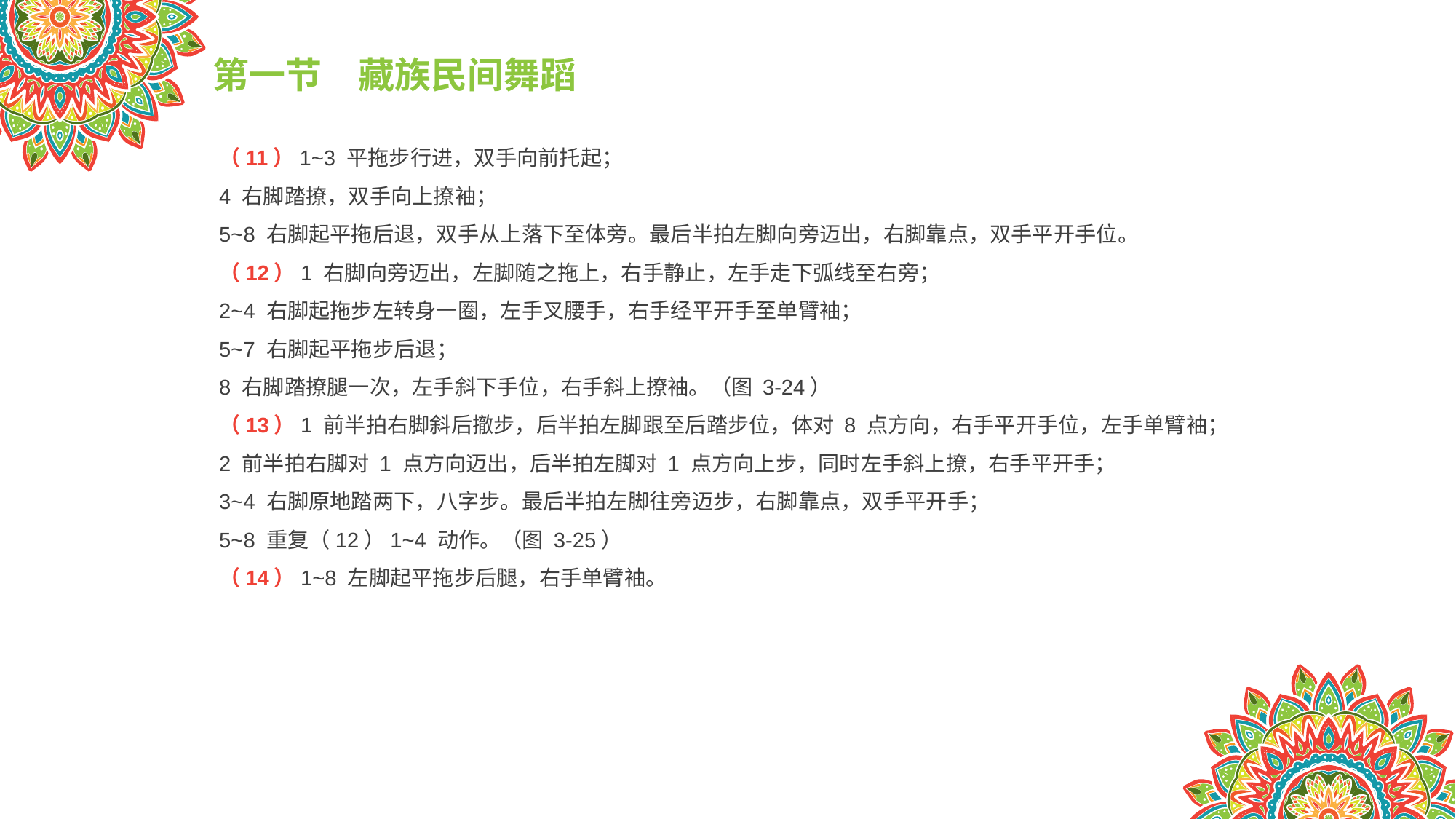

第一节　藏族民间舞蹈
（11）1~3 平拖步行进，双手向前托起；
4 右脚踏撩，双手向上撩袖；
5~8 右脚起平拖后退，双手从上落下至体旁。最后半拍左脚向旁迈出，右脚靠点，双手平开手位。
（12）1 右脚向旁迈出，左脚随之拖上，右手静止，左手走下弧线至右旁；
2~4 右脚起拖步左转身一圈，左手叉腰手，右手经平开手至单臂袖；
5~7 右脚起平拖步后退；
8 右脚踏撩腿一次，左手斜下手位，右手斜上撩袖。（图 3-24）
（13）1 前半拍右脚斜后撤步，后半拍左脚跟至后踏步位，体对 8 点方向，右手平开手位，左手单臂袖；
2 前半拍右脚对 1 点方向迈出，后半拍左脚对 1 点方向上步，同时左手斜上撩，右手平开手；
3~4 右脚原地踏两下，八字步。最后半拍左脚往旁迈步，右脚靠点，双手平开手；
5~8 重复（12）1~4 动作。（图 3-25）
（14）1~8 左脚起平拖步后腿，右手单臂袖。